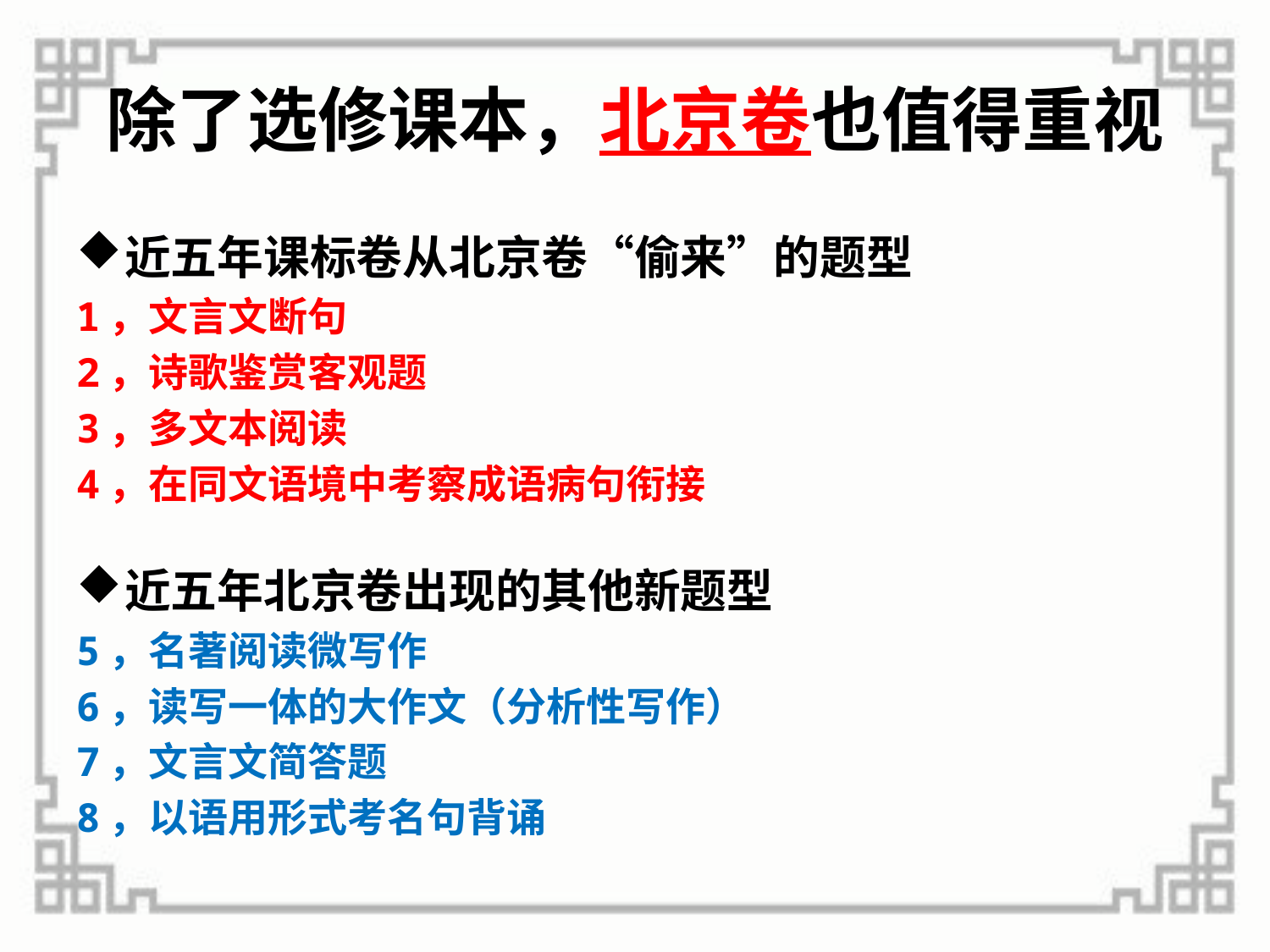

# 除了选修课本，北京卷也值得重视
近五年课标卷从北京卷“偷来”的题型
1，文言文断句
2，诗歌鉴赏客观题
3，多文本阅读
4，在同文语境中考察成语病句衔接

近五年北京卷出现的其他新题型
5，名著阅读微写作
6，读写一体的大作文（分析性写作）
7，文言文简答题
8，以语用形式考名句背诵